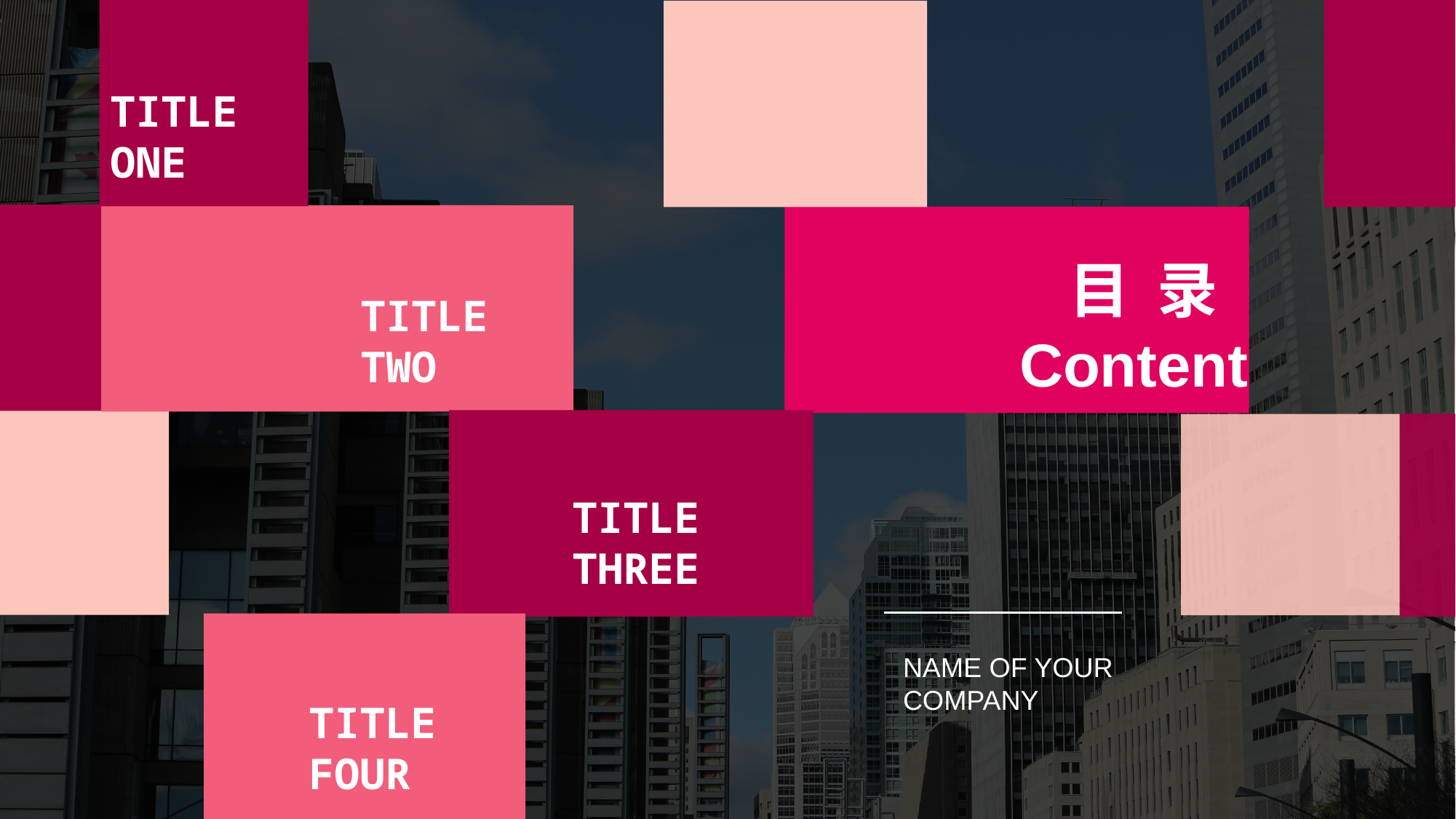

TITLE  ONE

目  录
TITLE  TWO
Content

TITLE  THREE

NAME OF YOUR COMPANY
TITLE  FOUR